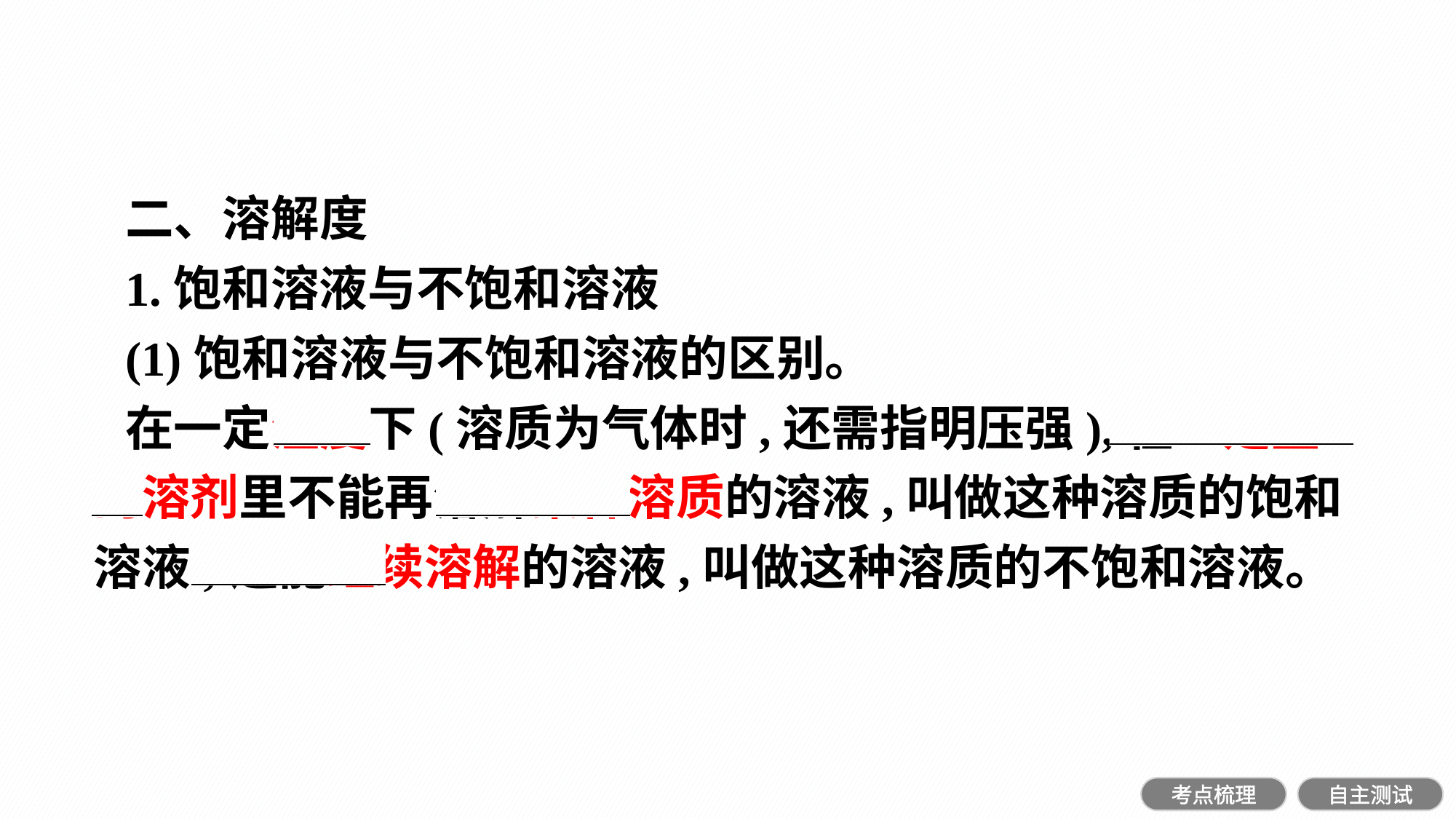

二、溶解度
1.饱和溶液与不饱和溶液
(1)饱和溶液与不饱和溶液的区别。
在一定温度下(溶质为气体时,还需指明压强),在一定量的溶剂里不能再溶解某种溶质的溶液,叫做这种溶质的饱和溶液;还能继续溶解的溶液,叫做这种溶质的不饱和溶液。